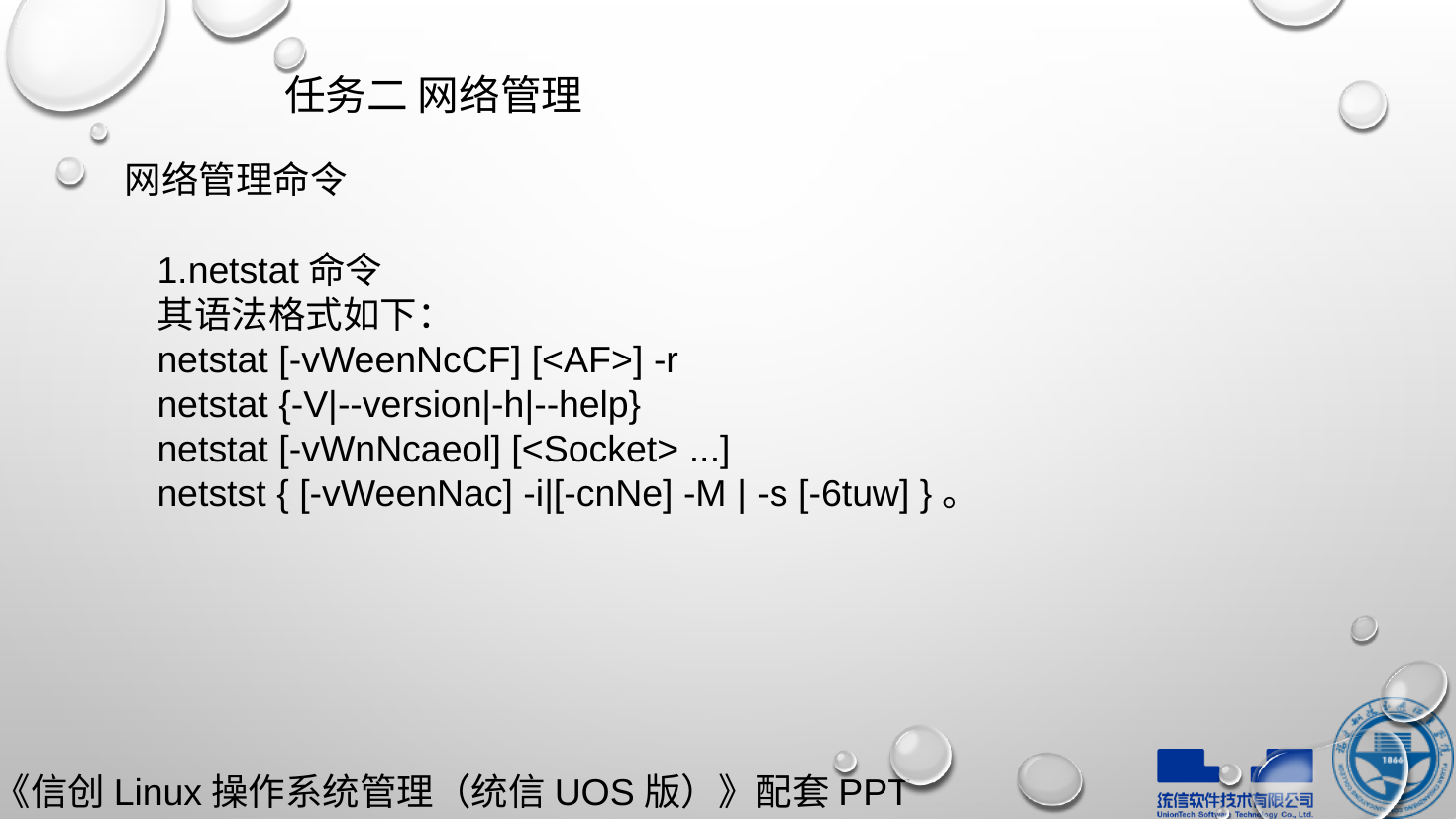

任务二 网络管理
网络管理命令
1.netstat命令
其语法格式如下：
netstat [-vWeenNcCF] [<AF>] -r
netstat {-V|--version|-h|--help}
netstat [-vWnNcaeol] [<Socket> ...]
netstst { [-vWeenNac] -i|[-cnNe] -M | -s [-6tuw] }。